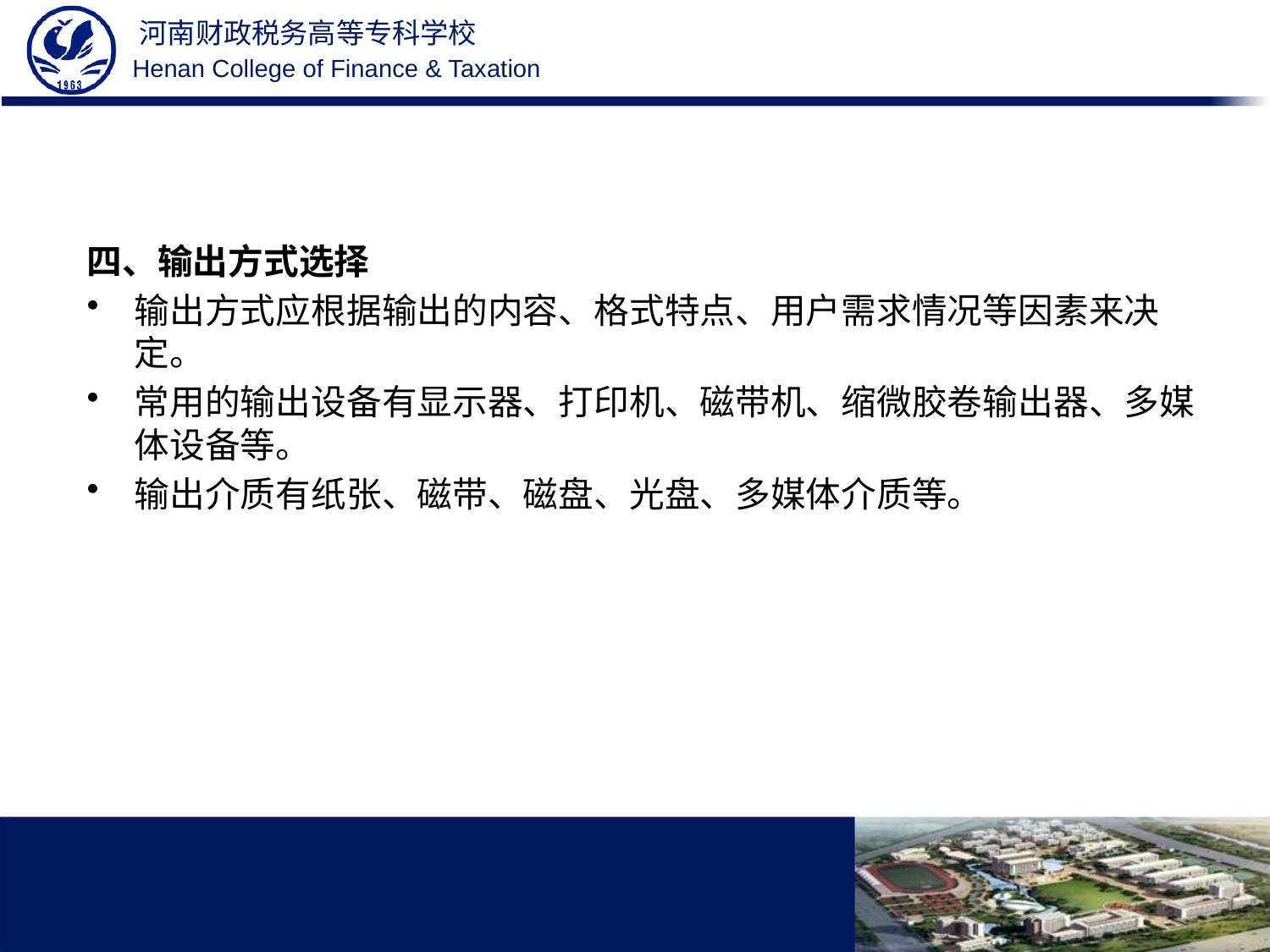

#
四、输出方式选择
输出方式应根据输出的内容、格式特点、用户需求情况等因素来决定。
常用的输出设备有显示器、打印机、磁带机、缩微胶卷输出器、多媒体设备等。
输出介质有纸张、磁带、磁盘、光盘、多媒体介质等。